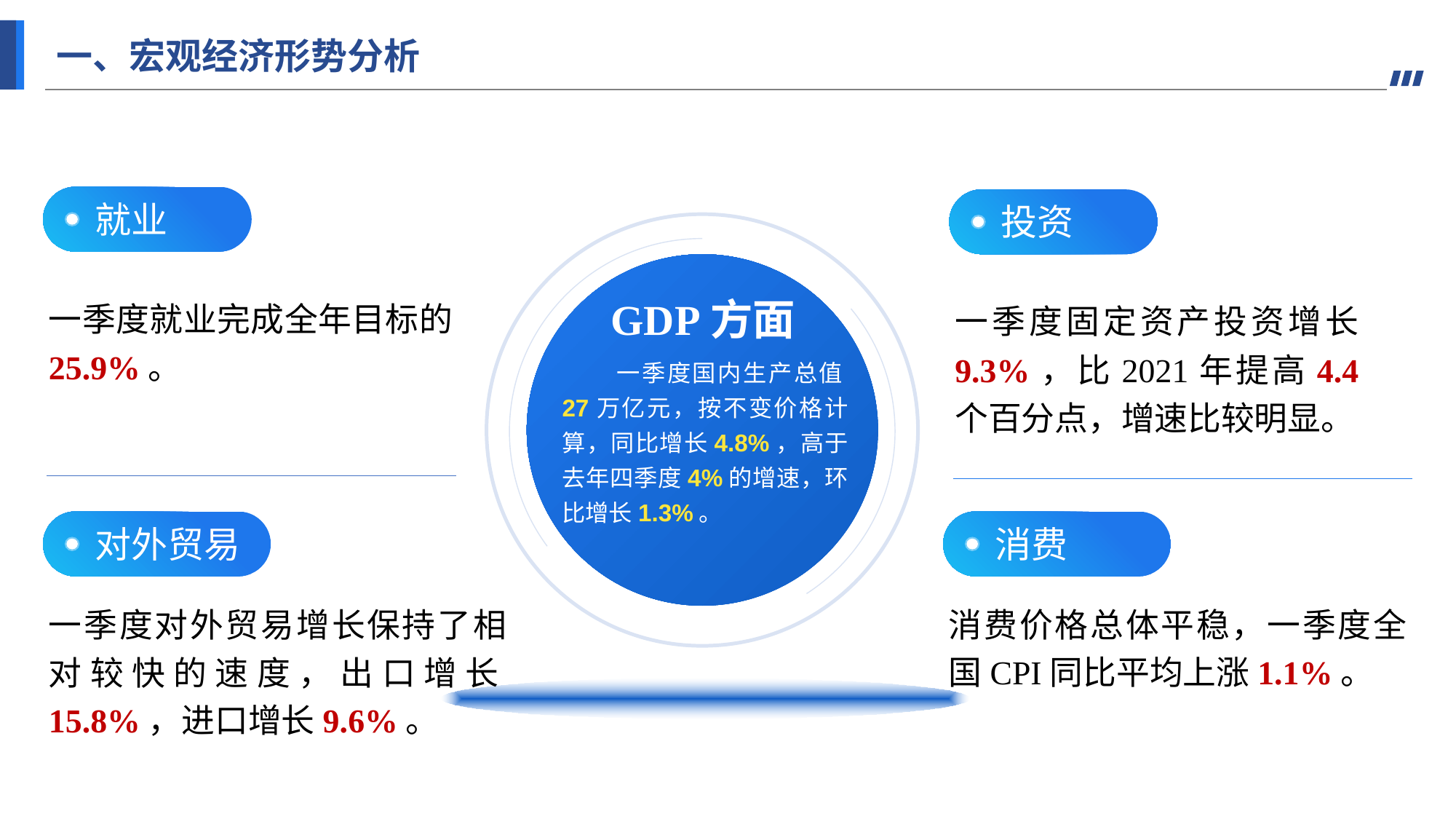

一、宏观经济形势分析

就业

投资

GDP方面
一季度就业完成全年目标的25.9%。
一季度固定资产投资增长9.3%，比2021年提高4.4个百分点，增速比较明显。
一季度国内生产总值27万亿元，按不变价格计算，同比增长4.8%，高于去年四季度4%的增速，环比增长1.3%。

对外贸易

消费

一季度对外贸易增长保持了相对较快的速度，出口增长15.8%，进口增长9.6%。
消费价格总体平稳，一季度全国CPI同比平均上涨1.1%。